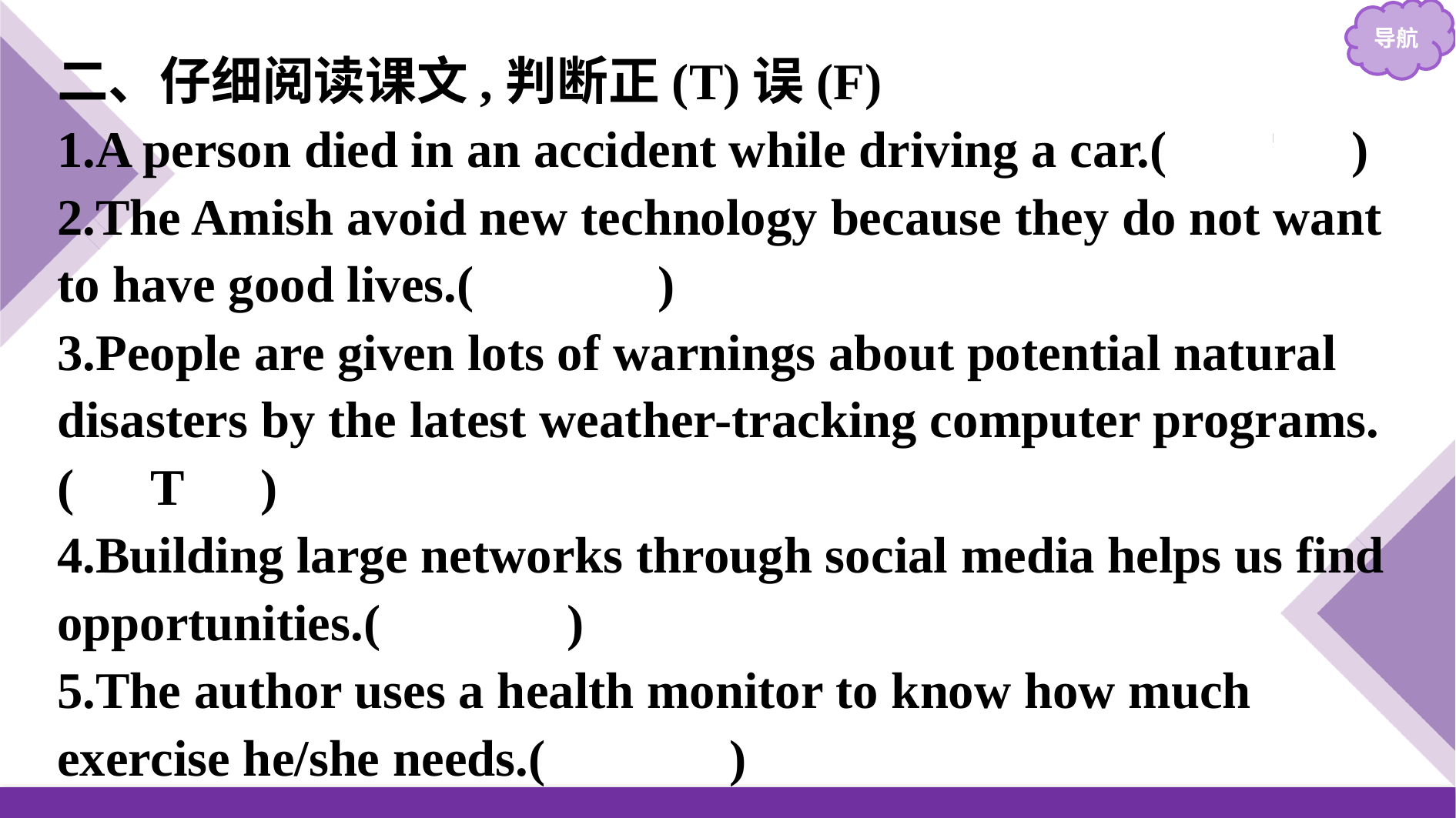

二、仔细阅读课文,判断正(T)误(F)
1.A person died in an accident while driving a car.(　F　)
2.The Amish avoid new technology because they do not want to have good lives.(　F　)
3.People are given lots of warnings about potential natural disasters by the latest weather-tracking computer programs.(　T　)
4.Building large networks through social media helps us find opportunities.(　T　)
5.The author uses a health monitor to know how much exercise he/she needs.(　F　)